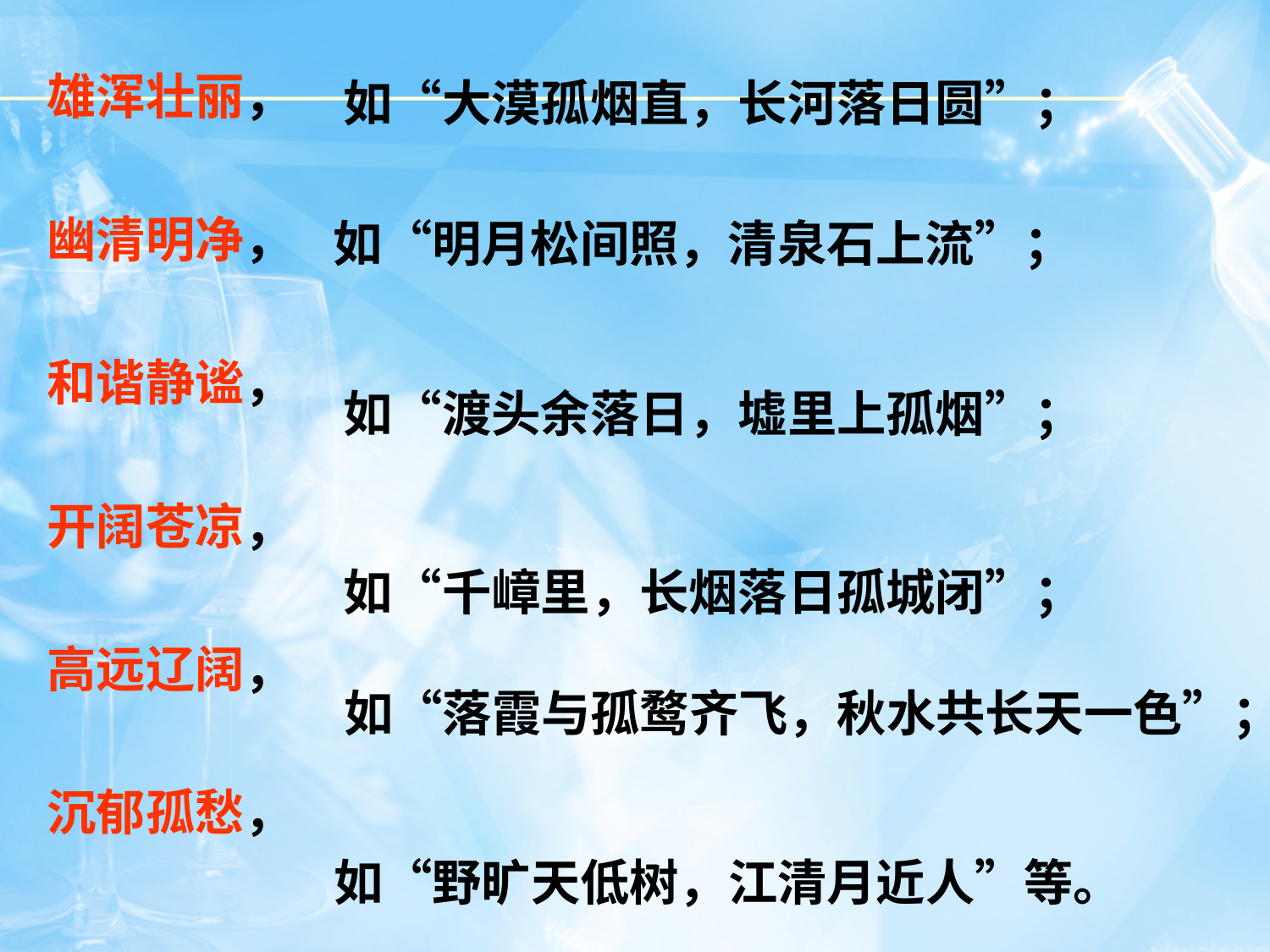

雄浑壮丽，
幽清明净，
和谐静谧，
开阔苍凉，
高远辽阔，
沉郁孤愁，
如“大漠孤烟直，长河落日圆”；
如“明月松间照，清泉石上流”；
如“渡头余落日，墟里上孤烟”；
如“千嶂里，长烟落日孤城闭”；
如“落霞与孤鹜齐飞，秋水共长天一色”；
如“野旷天低树，江清月近人”等。